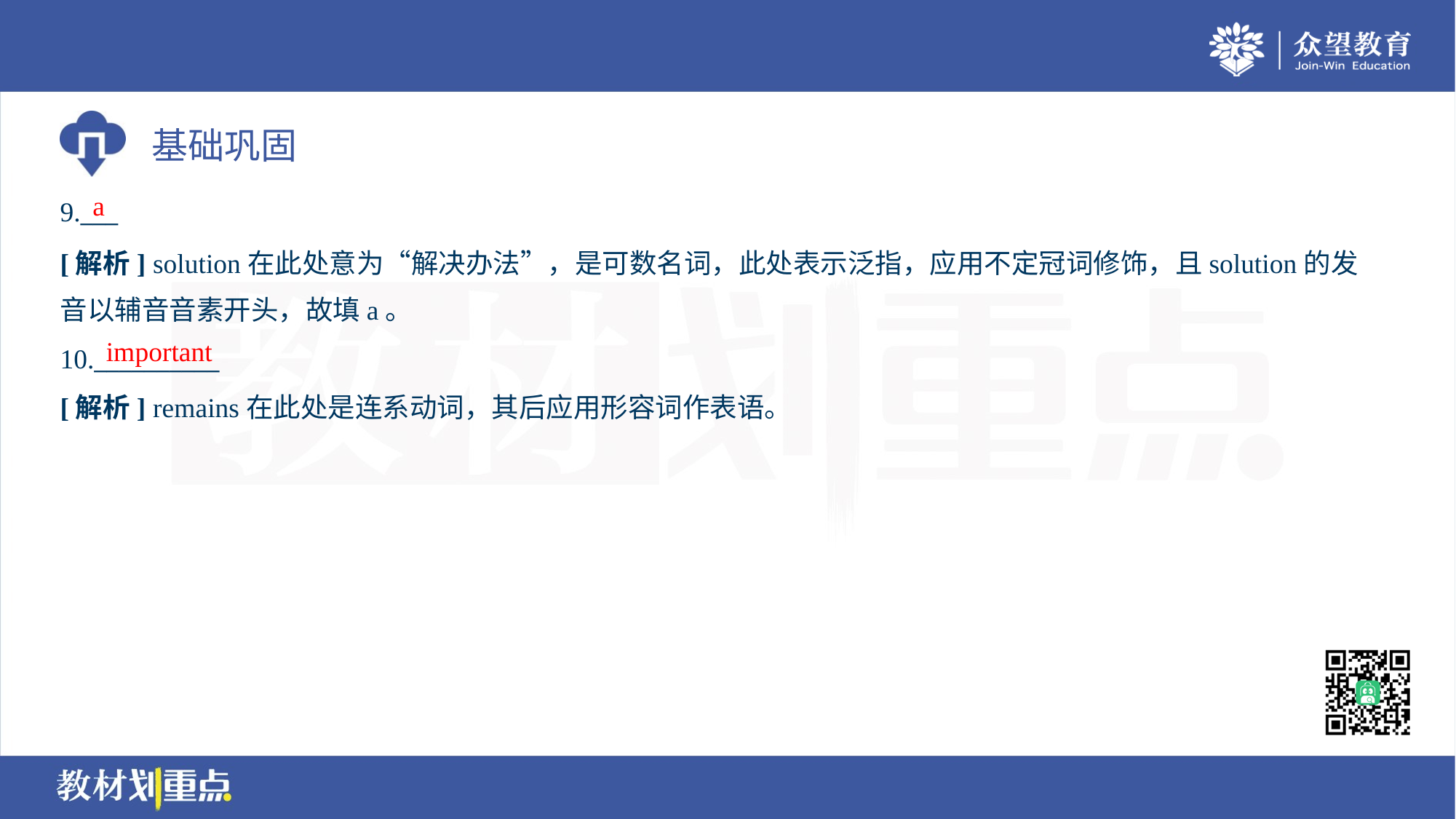

a
9.___
[解析] solution在此处意为“解决办法”，是可数名词，此处表示泛指，应用不定冠词修饰，且solution的发
音以辅音音素开头，故填a。
important
10.__________
[解析] remains在此处是连系动词，其后应用形容词作表语。